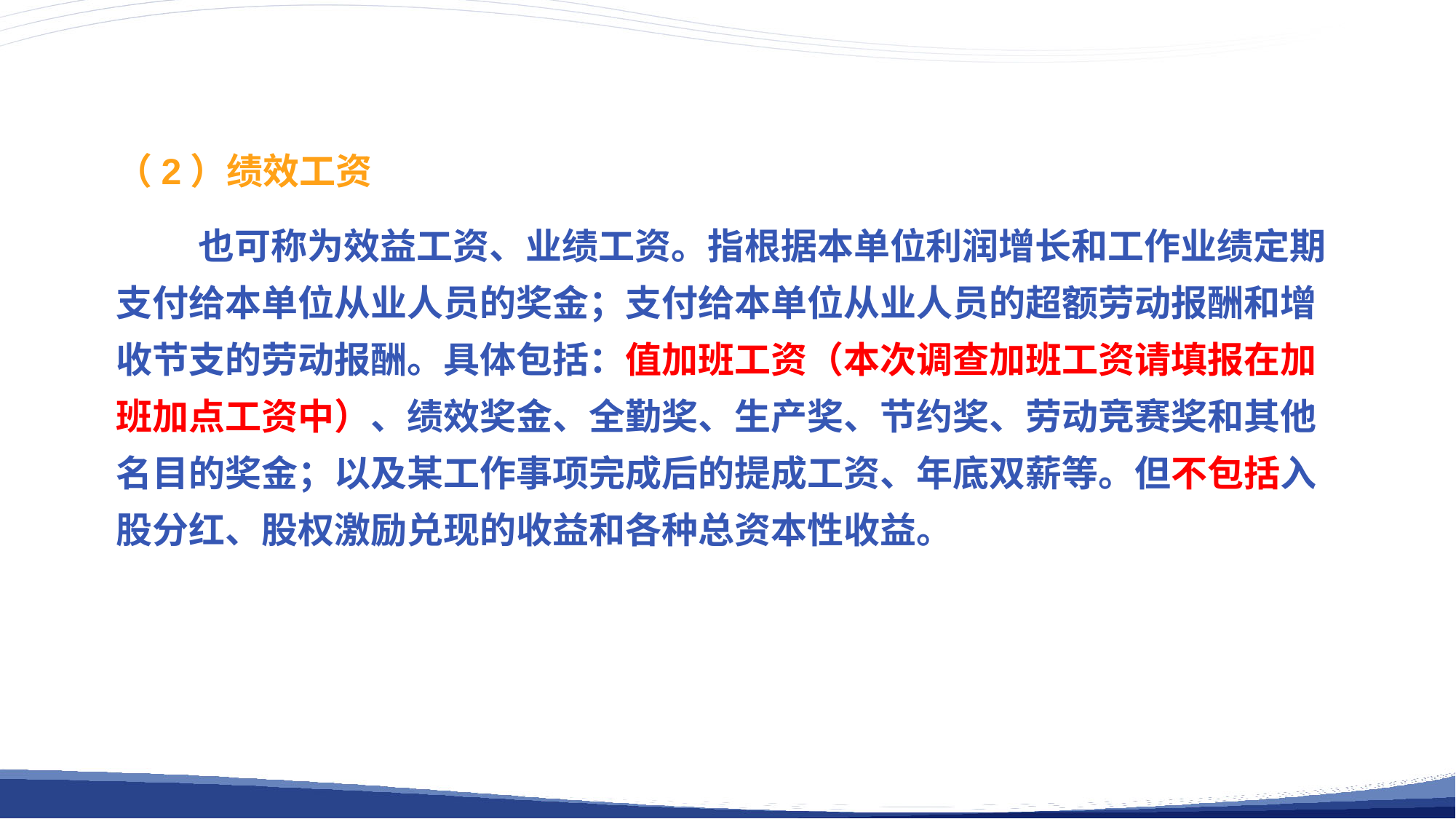

（2）绩效工资
         也可称为效益工资、业绩工资。指根据本单位利润增长和工作业绩定期支付给本单位从业人员的奖金；支付给本单位从业人员的超额劳动报酬和增收节支的劳动报酬。具体包括：值加班工资（本次调查加班工资请填报在加班加点工资中）、绩效奖金、全勤奖、生产奖、节约奖、劳动竞赛奖和其他名目的奖金；以及某工作事项完成后的提成工资、年底双薪等。但不包括入股分红、股权激励兑现的收益和各种总资本性收益。